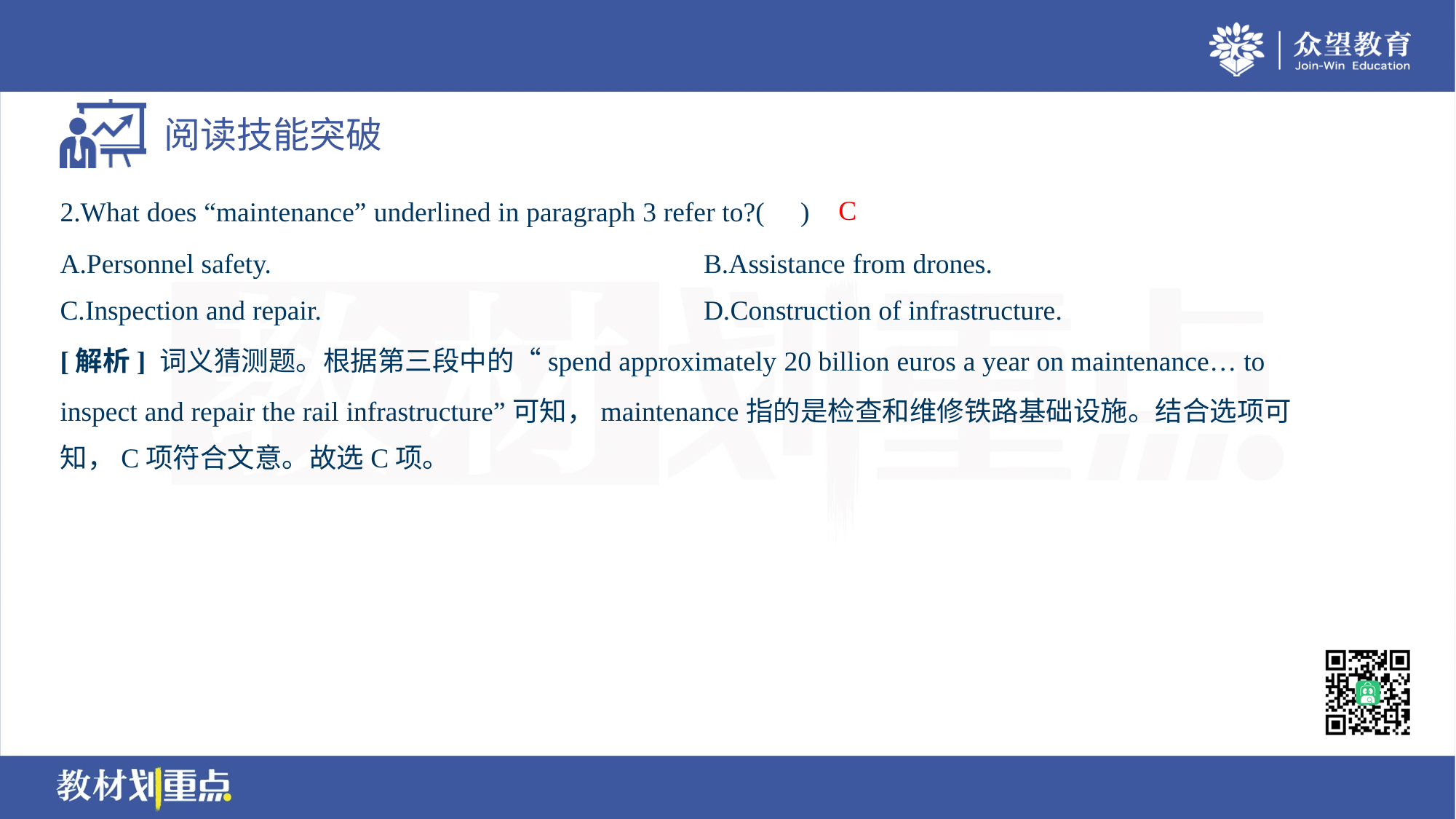

C
2.What does “maintenance” underlined in paragraph 3 refer to?(     )
A.Personnel safety.	B.Assistance from drones.
C.Inspection and repair.	D.Construction of infrastructure.
[解析] 词义猜测题。根据第三段中的“spend approximately 20 billion euros a year on maintenance… to
inspect and repair the rail infrastructure”可知，maintenance指的是检查和维修铁路基础设施。结合选项可
知，C项符合文意。故选C项。